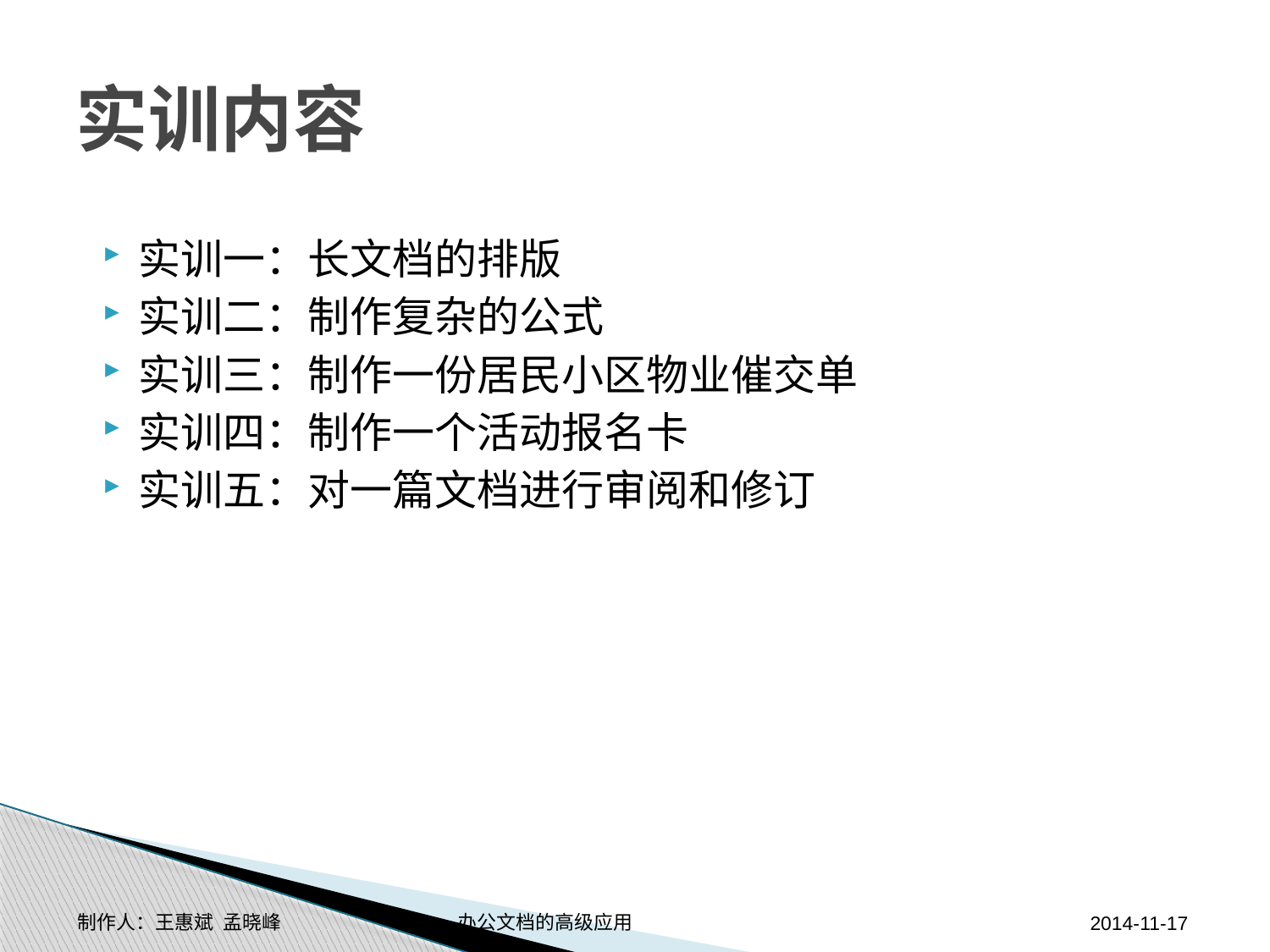

# 实训内容
实训一：长文档的排版
实训二：制作复杂的公式
实训三：制作一份居民小区物业催交单
实训四：制作一个活动报名卡
实训五：对一篇文档进行审阅和修订

制作人：王惠斌  孟晓峰                                        办公文档的高级应用
2014-11-17